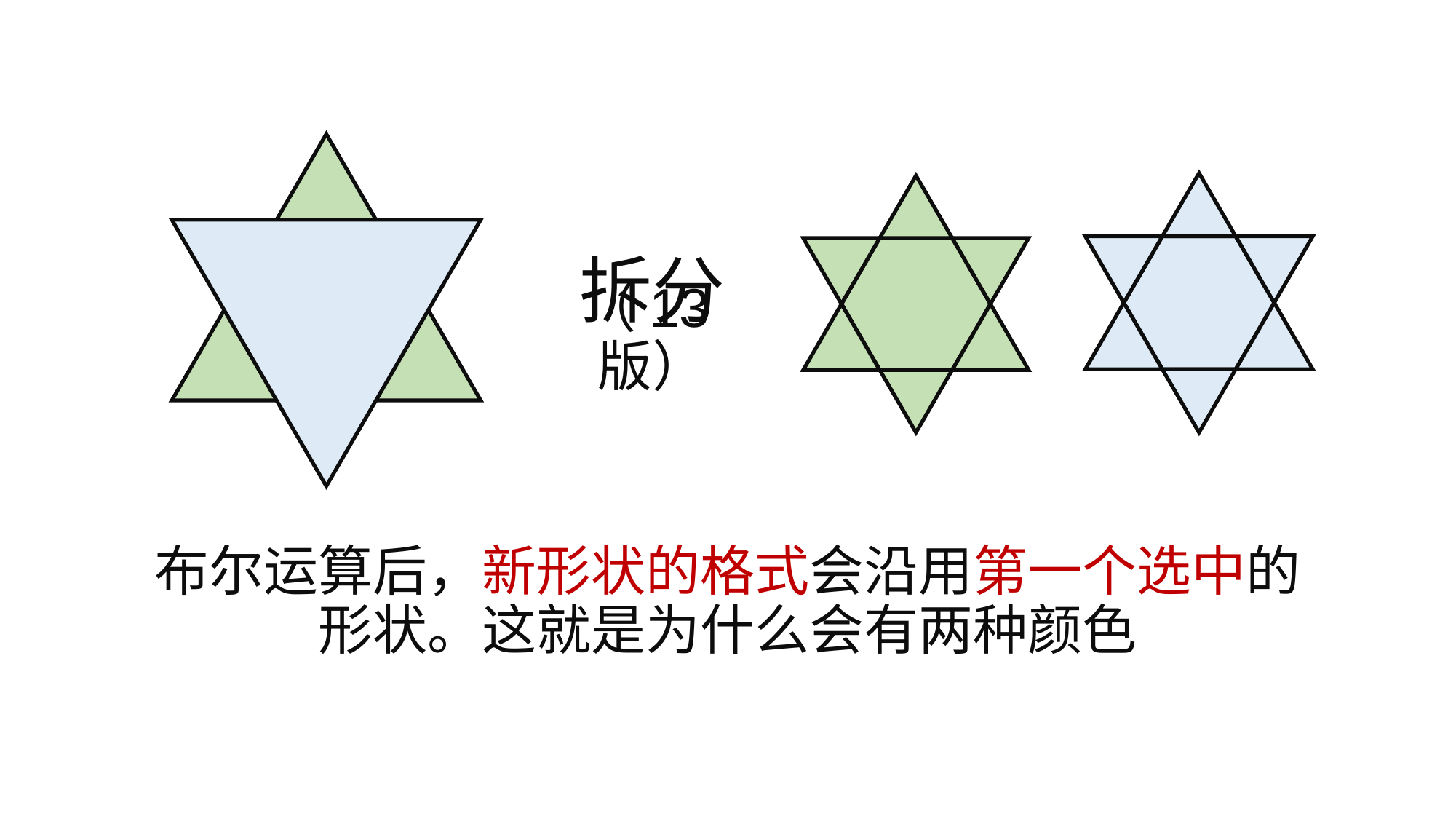

拆分
（13版）
布尔运算后，新形状的格式会沿用第一个选中的形状。这就是为什么会有两种颜色